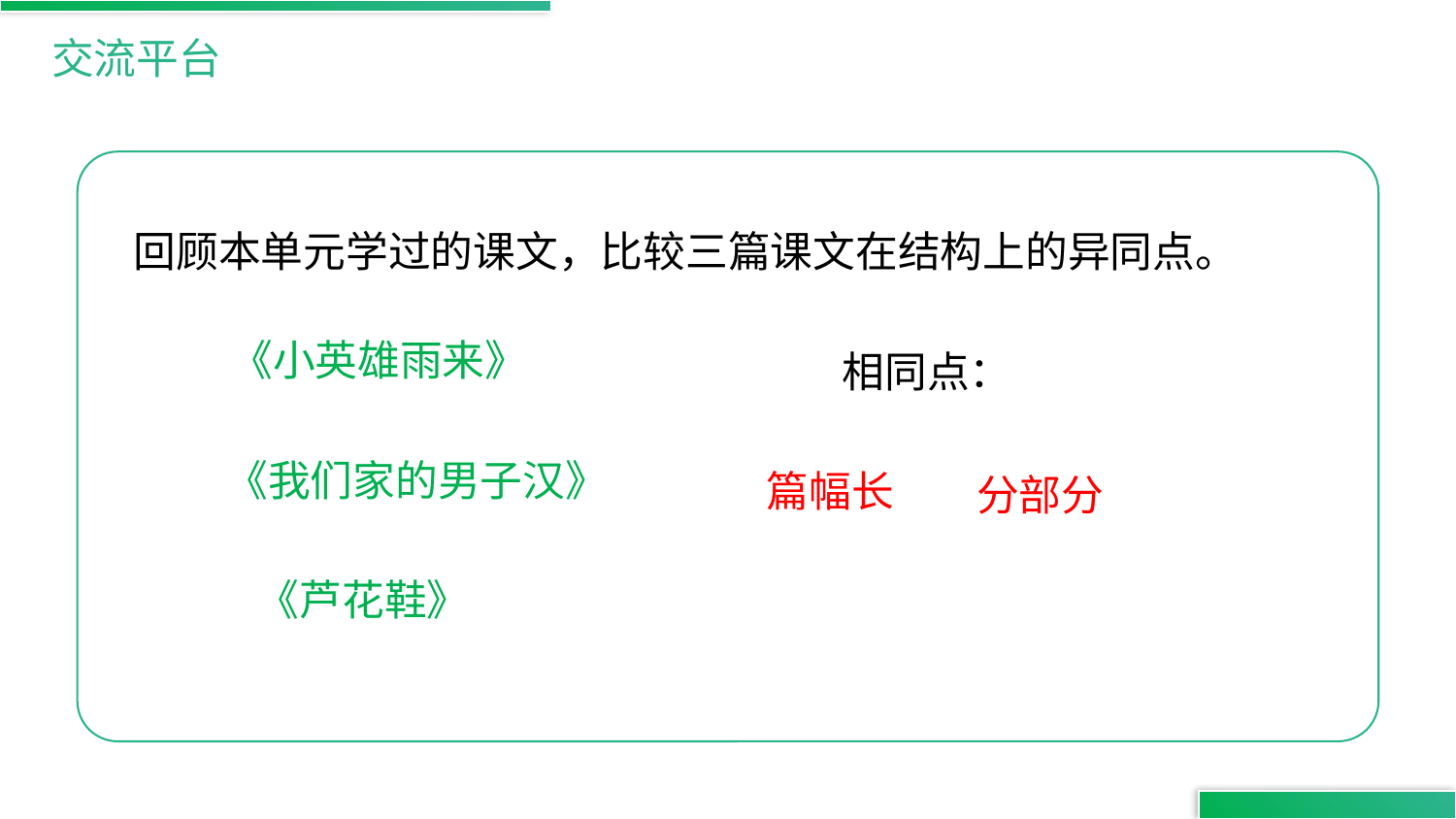

交流平台
回顾本单元学过的课文，比较三篇课文在结构上的异同点。
《小英雄雨来》
相同点：
《我们家的男子汉》
篇幅长
分部分
《芦花鞋》